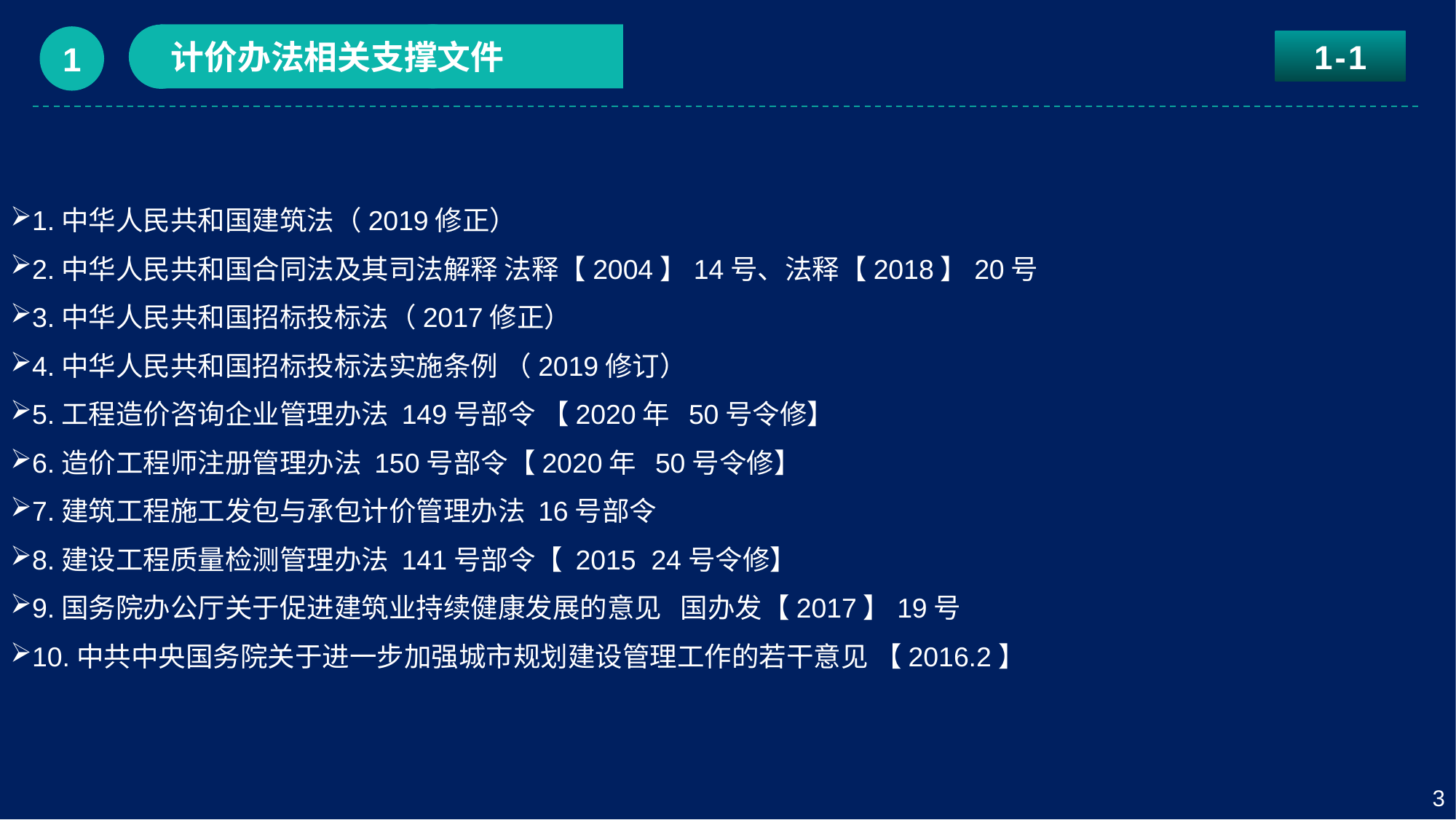

计价办法相关支撑文件

1
1-1
1.中华人民共和国建筑法（2019修正）
2.中华人民共和国合同法及其司法解释 法释【2004】14号、法释【2018】20号
3.中华人民共和国招标投标法（2017修正）
4.中华人民共和国招标投标法实施条例 （2019修订）
5.工程造价咨询企业管理办法 149号部令 【2020年  50号令修】
6.造价工程师注册管理办法 150号部令【2020年  50号令修】
7.建筑工程施工发包与承包计价管理办法 16号部令
8.建设工程质量检测管理办法 141号部令【 2015  24号令修】
9.国务院办公厅关于促进建筑业持续健康发展的意见   国办发【2017】19号
10.中共中央国务院关于进一步加强城市规划建设管理工作的若干意见 【2016.2】

3